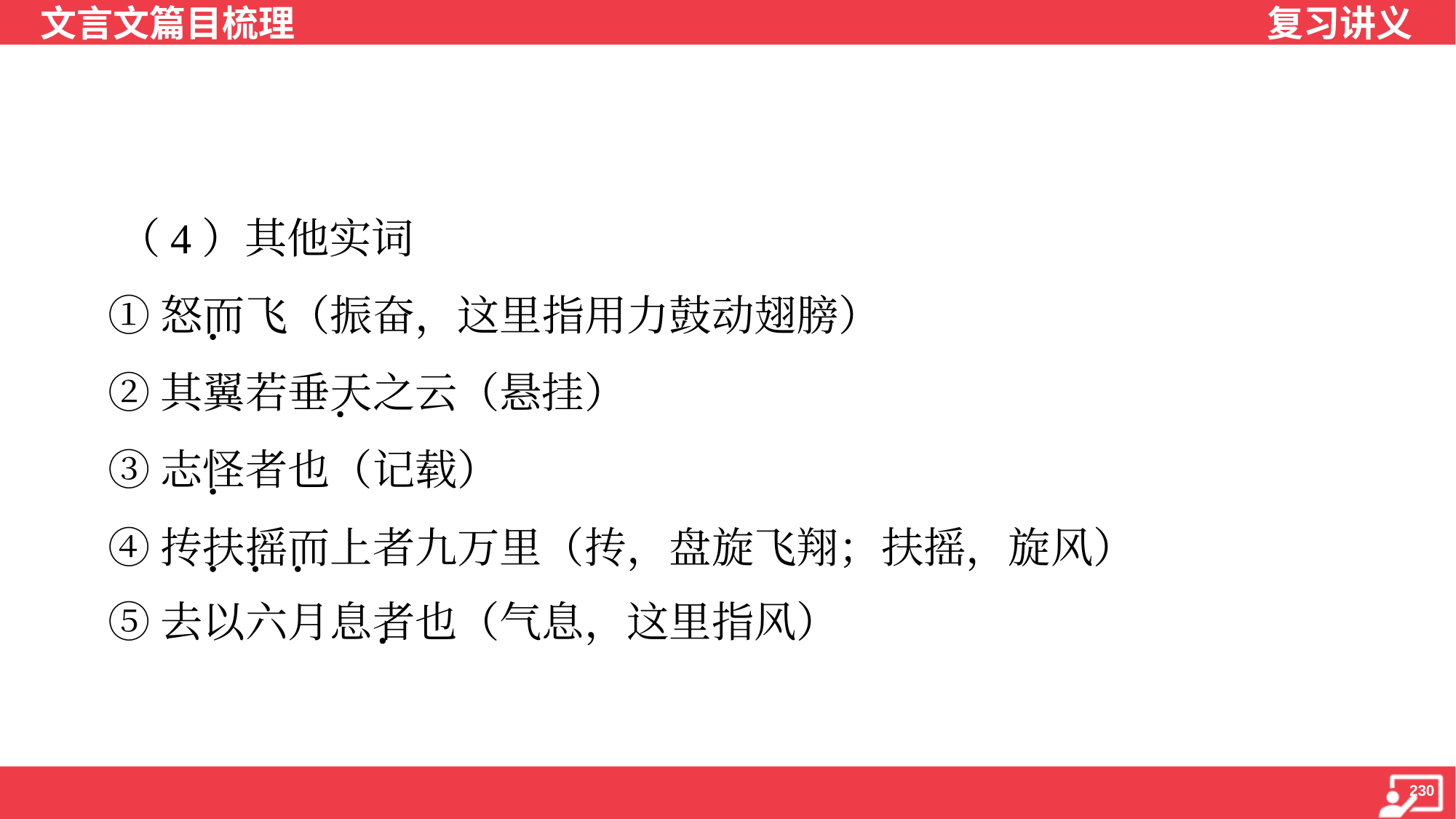

（4）其他实词
    ①怒而飞（振奋，这里指用力鼓动翅膀）
    ②其翼若垂天之云（悬挂）
    ③志怪者也（记载）
    ④抟扶摇而上者九万里（抟，盘旋飞翔；扶摇，旋风）
    ⑤去以六月息者也（气息，这里指风）